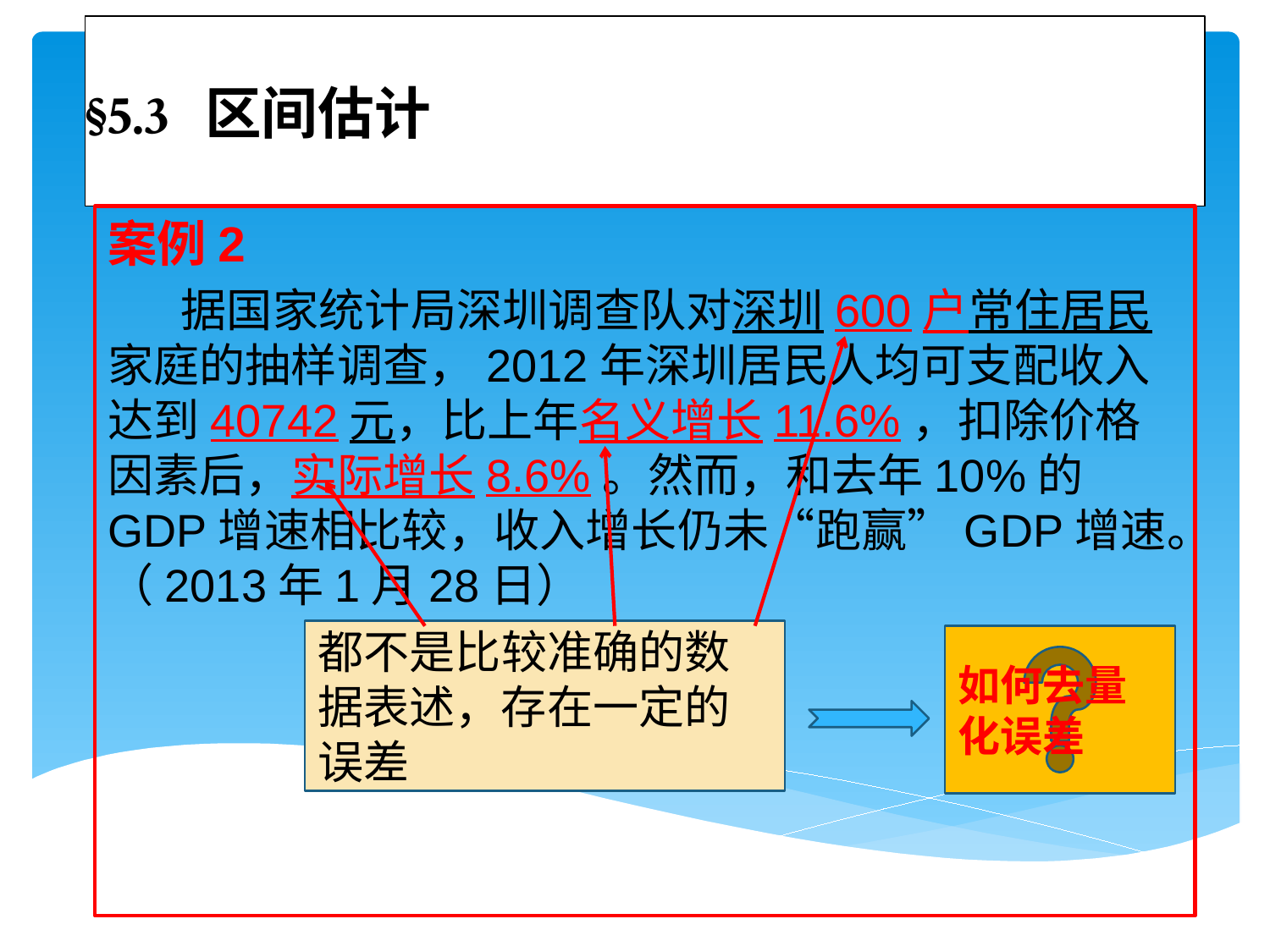

# §5.3  区间估计
案例2
      据国家统计局深圳调查队对深圳600户常住居民家庭的抽样调查，2012年深圳居民人均可支配收入达到40742元，比上年名义增长11.6%，扣除价格因素后，实际增长8.6%。然而，和去年10%的GDP增速相比较，收入增长仍未“跑赢”GDP增速。（2013年1月28日）

都不是比较准确的数据表述，存在一定的误差
如何去量化误差